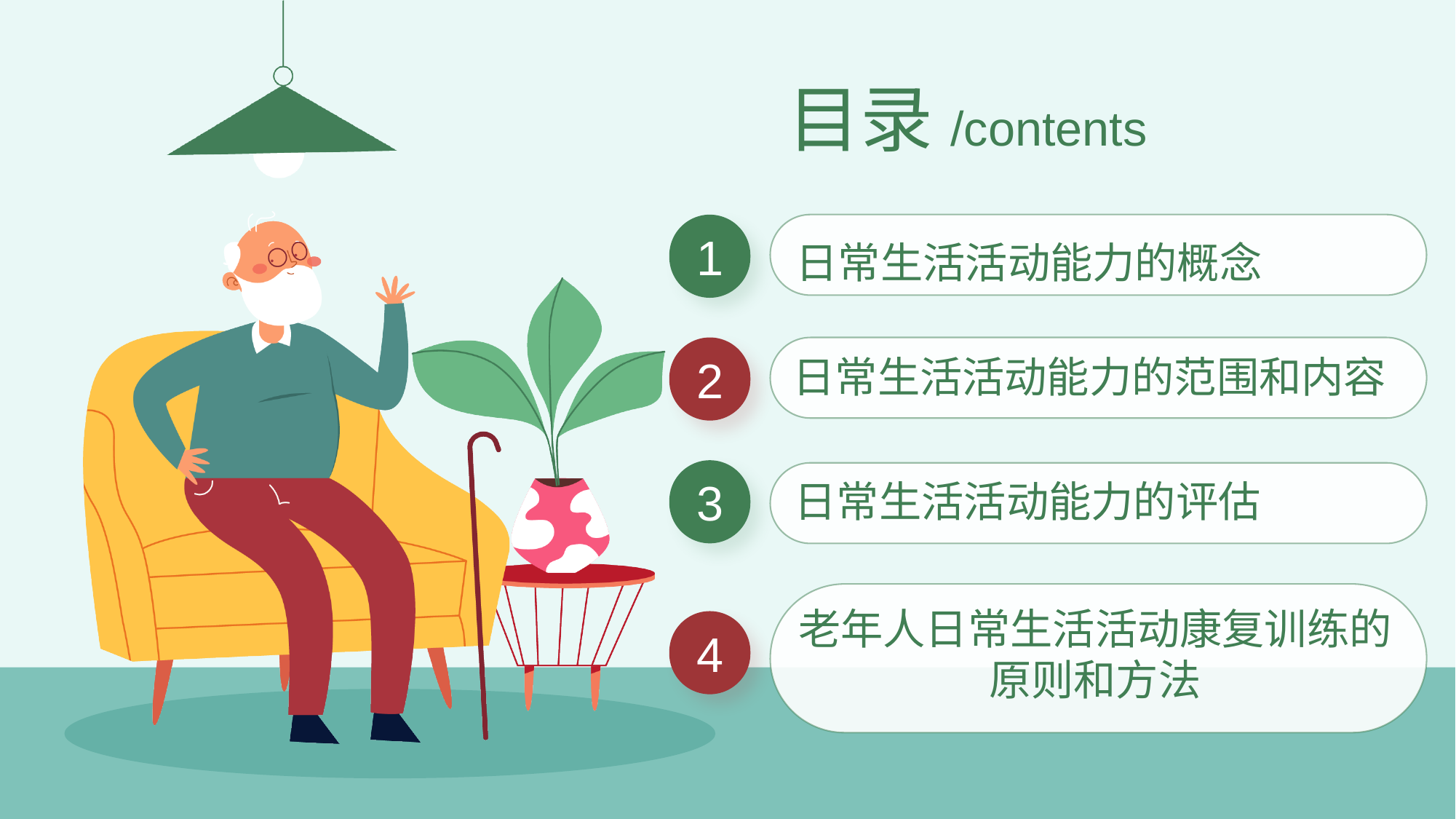

目录/contents

1
日常生活活动能力的概念
2

日常生活活动能力的范围和内容

3

日常生活活动能力的评估

老年人日常生活活动康复训练的原则和方法
4